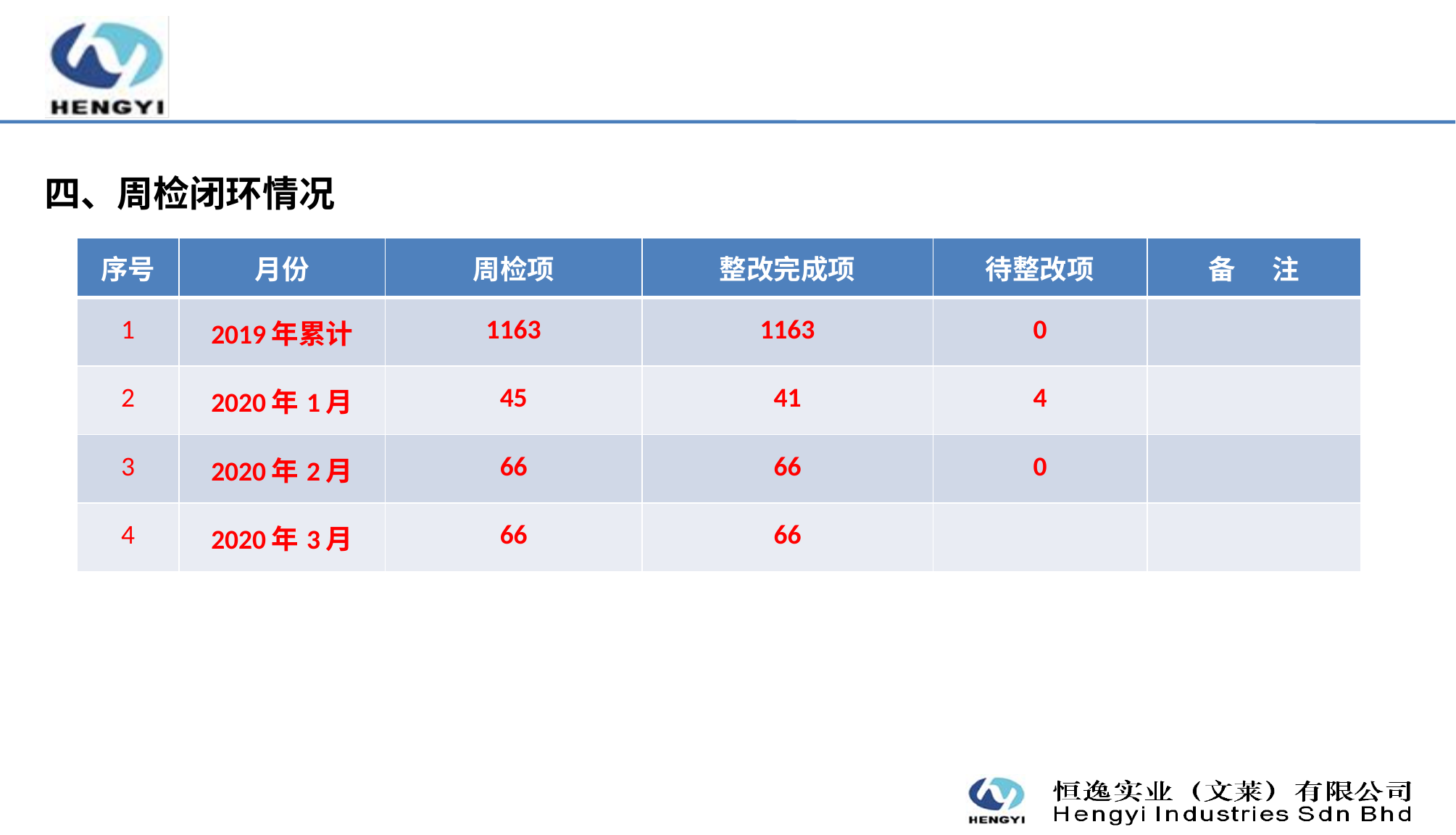

四、周检闭环情况
| 序号 | 月份 | 周检项 | 整改完成项 | 待整改项 | 备 注 |
| --- | --- | --- | --- | --- | --- |
| 1 | 2019年累计 | 1163 | 1163 | 0 |  |
| 2 | 2020年1月 | 45 | 41 | 4 |  |
| 3 | 2020年2月 | 66 | 66 | 0 |  |
| 4 | 2020年3月 | 66 | 66 |  |  |